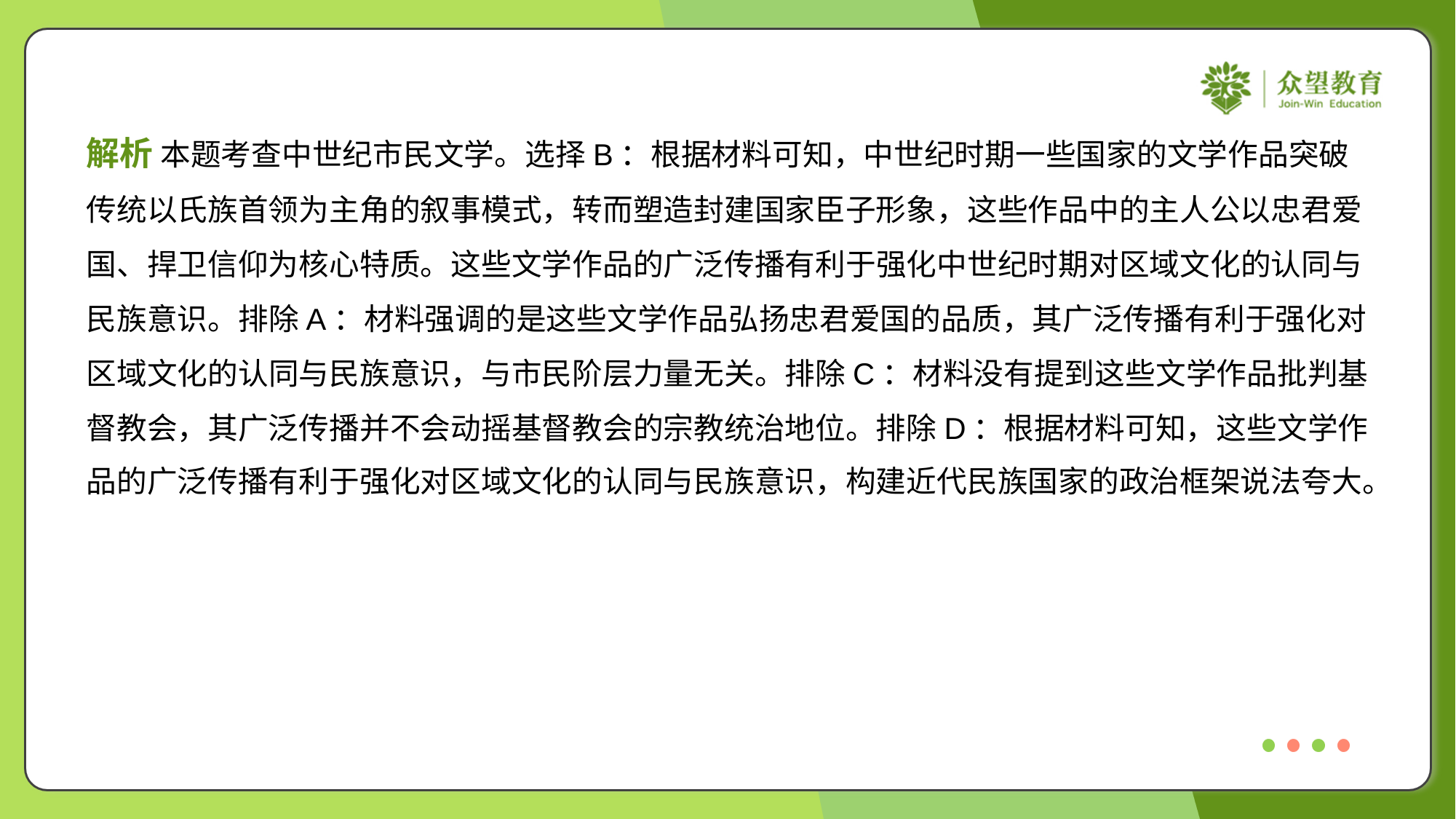

解析 本题考查中世纪市民文学。选择B：根据材料可知，中世纪时期一些国家的文学作品突破
传统以氏族首领为主角的叙事模式，转而塑造封建国家臣子形象，这些作品中的主人公以忠君爱
国、捍卫信仰为核心特质。这些文学作品的广泛传播有利于强化中世纪时期对区域文化的认同与
民族意识。排除A：材料强调的是这些文学作品弘扬忠君爱国的品质，其广泛传播有利于强化对
区域文化的认同与民族意识，与市民阶层力量无关。排除C：材料没有提到这些文学作品批判基
督教会，其广泛传播并不会动摇基督教会的宗教统治地位。排除D：根据材料可知，这些文学作
品的广泛传播有利于强化对区域文化的认同与民族意识，构建近代民族国家的政治框架说法夸大。